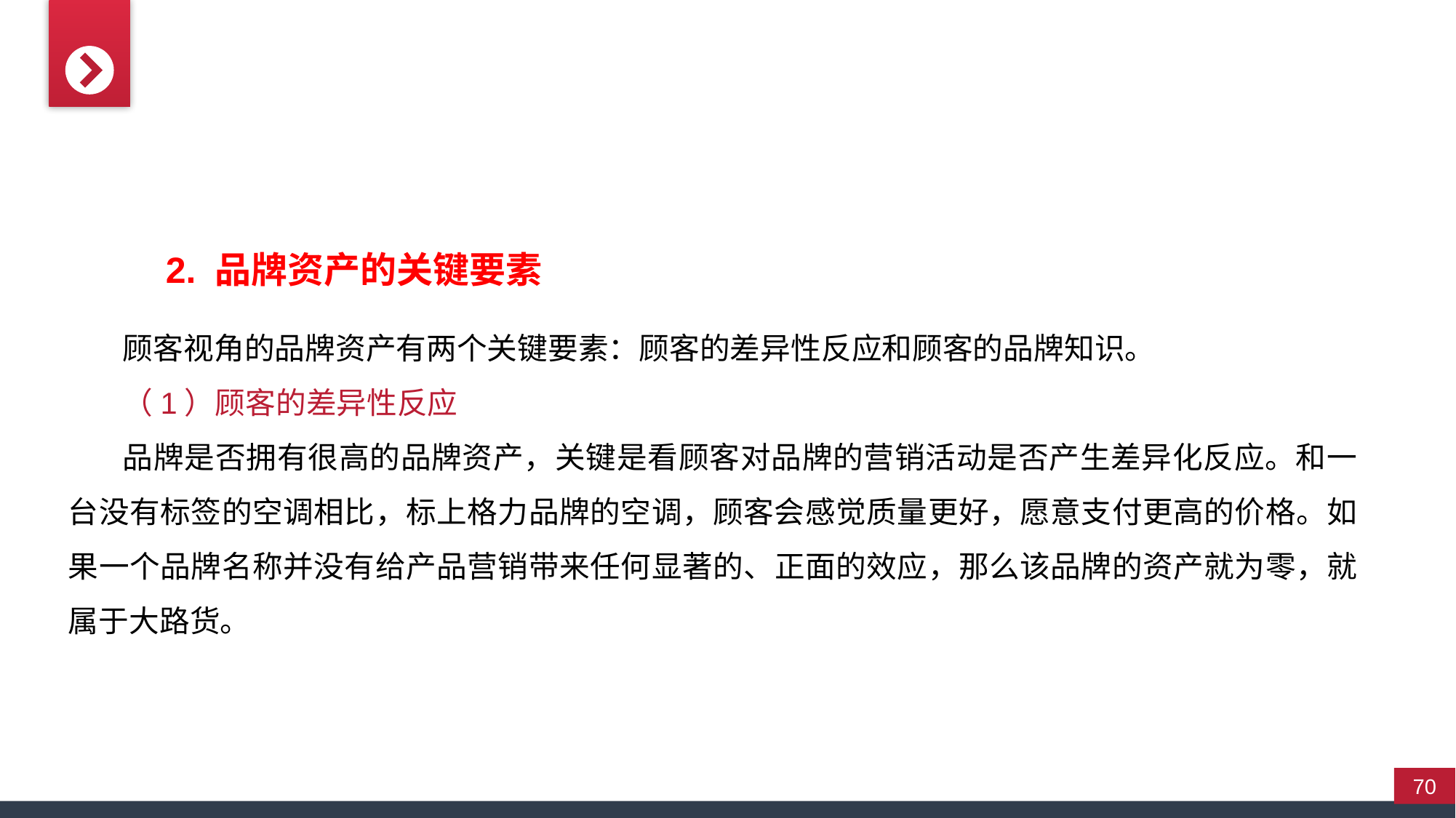

2. 品牌资产的关键要素
顾客视角的品牌资产有两个关键要素：顾客的差异性反应和顾客的品牌知识。
（1）顾客的差异性反应
品牌是否拥有很高的品牌资产，关键是看顾客对品牌的营销活动是否产生差异化反应。和一台没有标签的空调相比，标上格力品牌的空调，顾客会感觉质量更好，愿意支付更高的价格。如果一个品牌名称并没有给产品营销带来任何显著的、正面的效应，那么该品牌的资产就为零，就属于大路货。